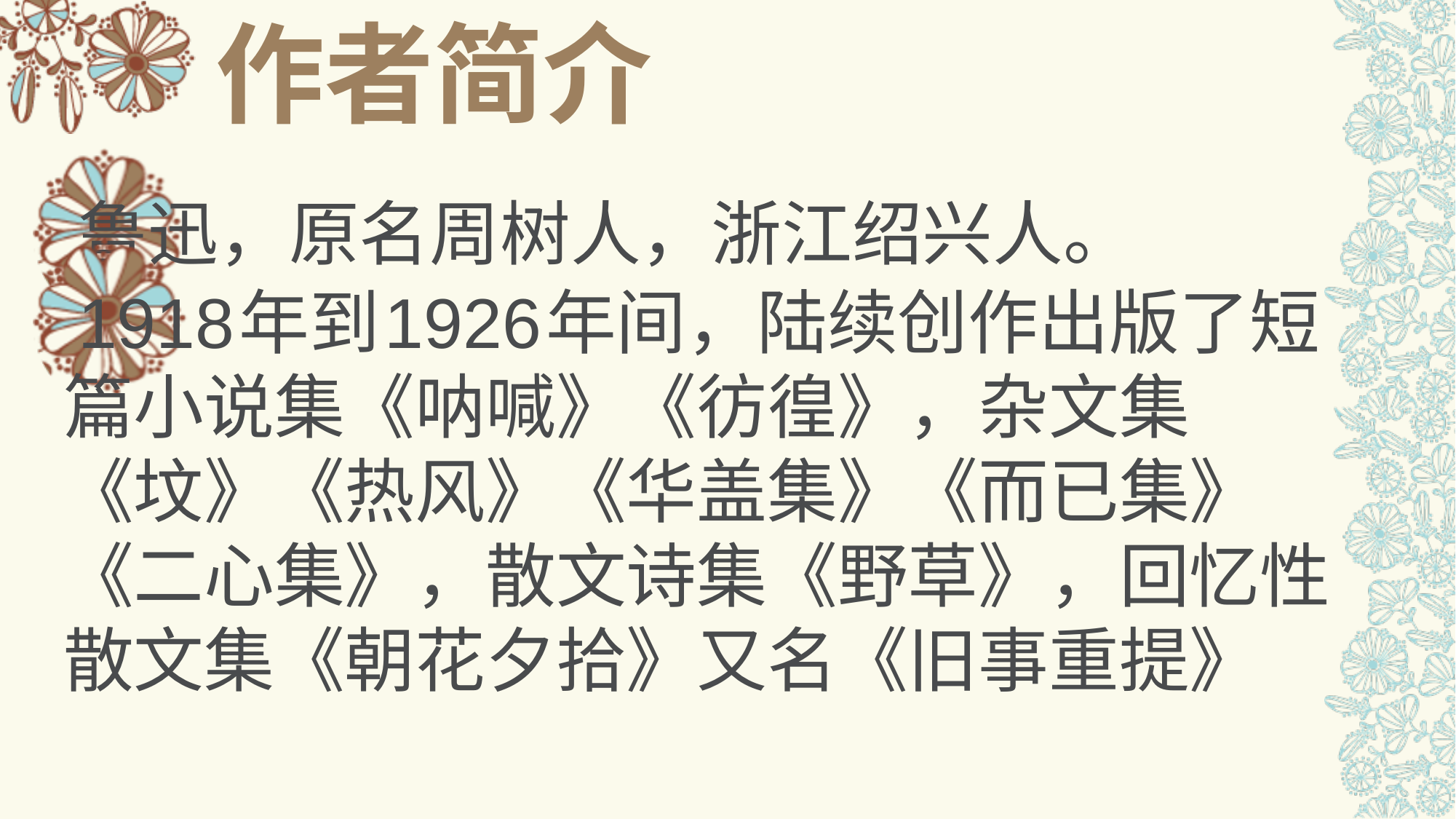

# 作者简介
鲁迅，原名周树人，浙江绍兴人。
1918年到1926年间，陆续创作出版了短篇小说集《呐喊》《彷徨》，杂文集《坟》《热风》《华盖集》《而已集》《二心集》，散文诗集《野草》，回忆性散文集《朝花夕拾》又名《旧事重提》